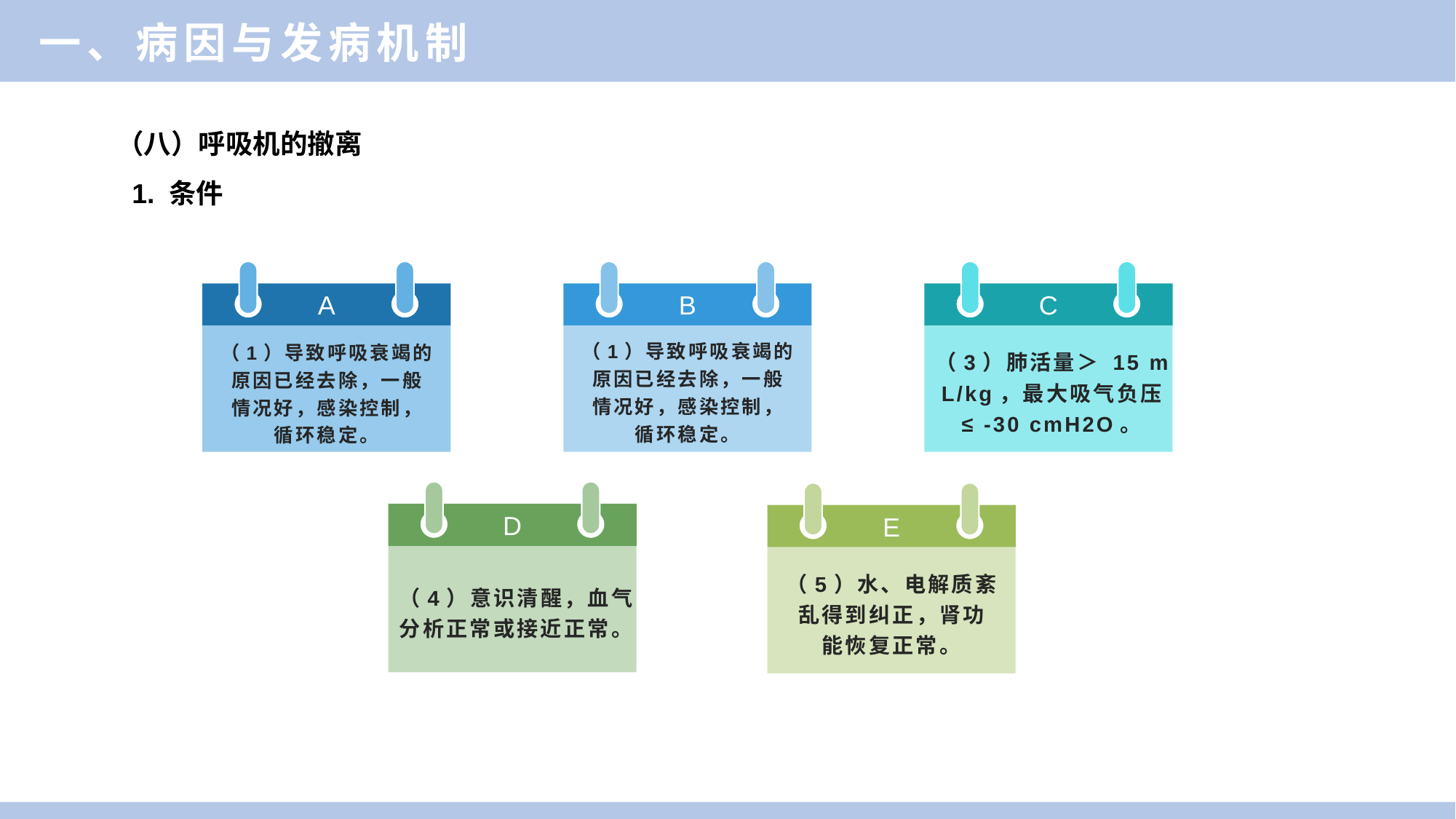

一、病因与发病机制
（八）呼吸机的撤离
  1. 条件

A

（1）导致呼吸衰竭的
原因已经去除，一般
情况好，感染控制，
循环稳定。

B

（1）导致呼吸衰竭的
原因已经去除，一般
情况好，感染控制，
循环稳定。

C

（3）肺活量＞ 15 m
L/kg，最大吸气负压
≤ -30 cmH2O。

D

（4）意识清醒，血气
分析正常或接近正常。

E

（5）水、电解质紊
乱得到纠正，肾功
能恢复正常。